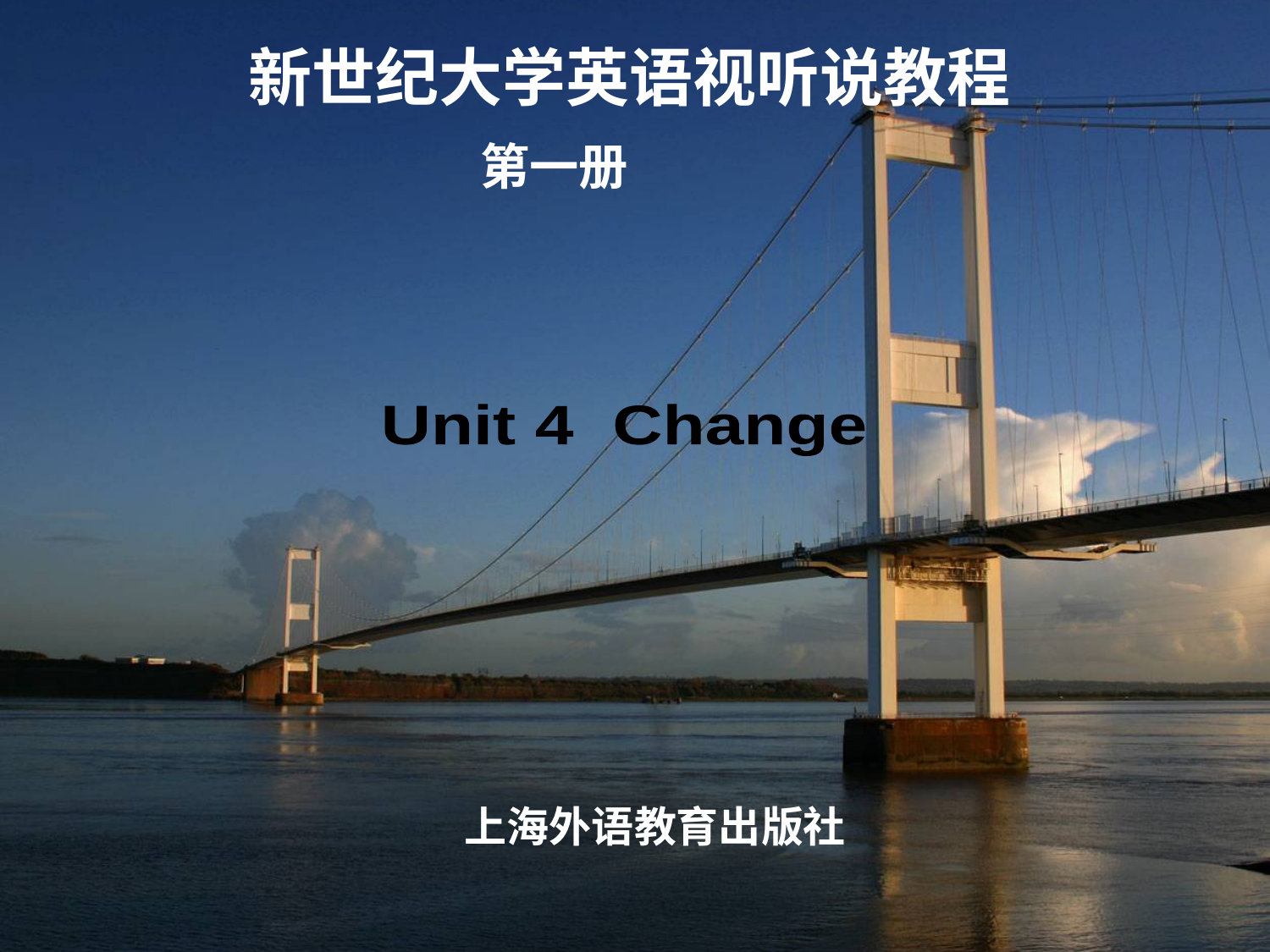

# 新世纪大学英语视听说教程 第一册
Unit 4  Change
      上海外语教育出版社